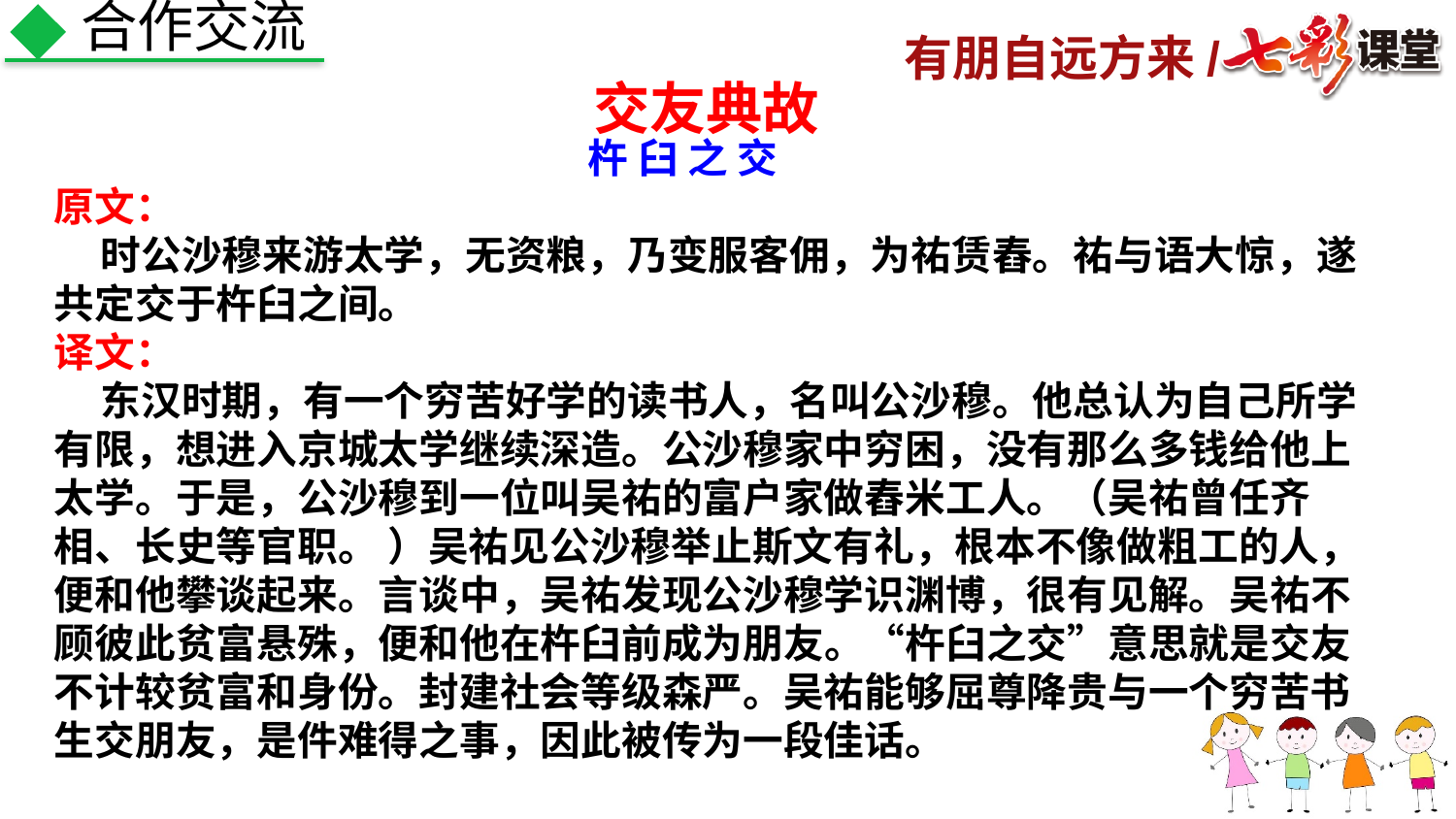

合作交流

交友典故
杵 臼 之 交
原文：
    时公沙穆来游太学，无资粮，乃变服客佣，为祐赁舂。祐与语大惊，遂共定交于杵臼之间。
译文：
    东汉时期，有一个穷苦好学的读书人，名叫公沙穆。他总认为自己所学有限，想进入京城太学继续深造。公沙穆家中穷困，没有那么多钱给他上太学。于是，公沙穆到一位叫吴祐的富户家做舂米工人。（吴祐曾任齐相、长史等官职。 ）吴祐见公沙穆举止斯文有礼，根本不像做粗工的人，便和他攀谈起来。言谈中，吴祐发现公沙穆学识渊博，很有见解。吴祐不顾彼此贫富悬殊，便和他在杵臼前成为朋友。“杵臼之交”意思就是交友不计较贫富和身份。封建社会等级森严。吴祐能够屈尊降贵与一个穷苦书生交朋友，是件难得之事，因此被传为一段佳话。